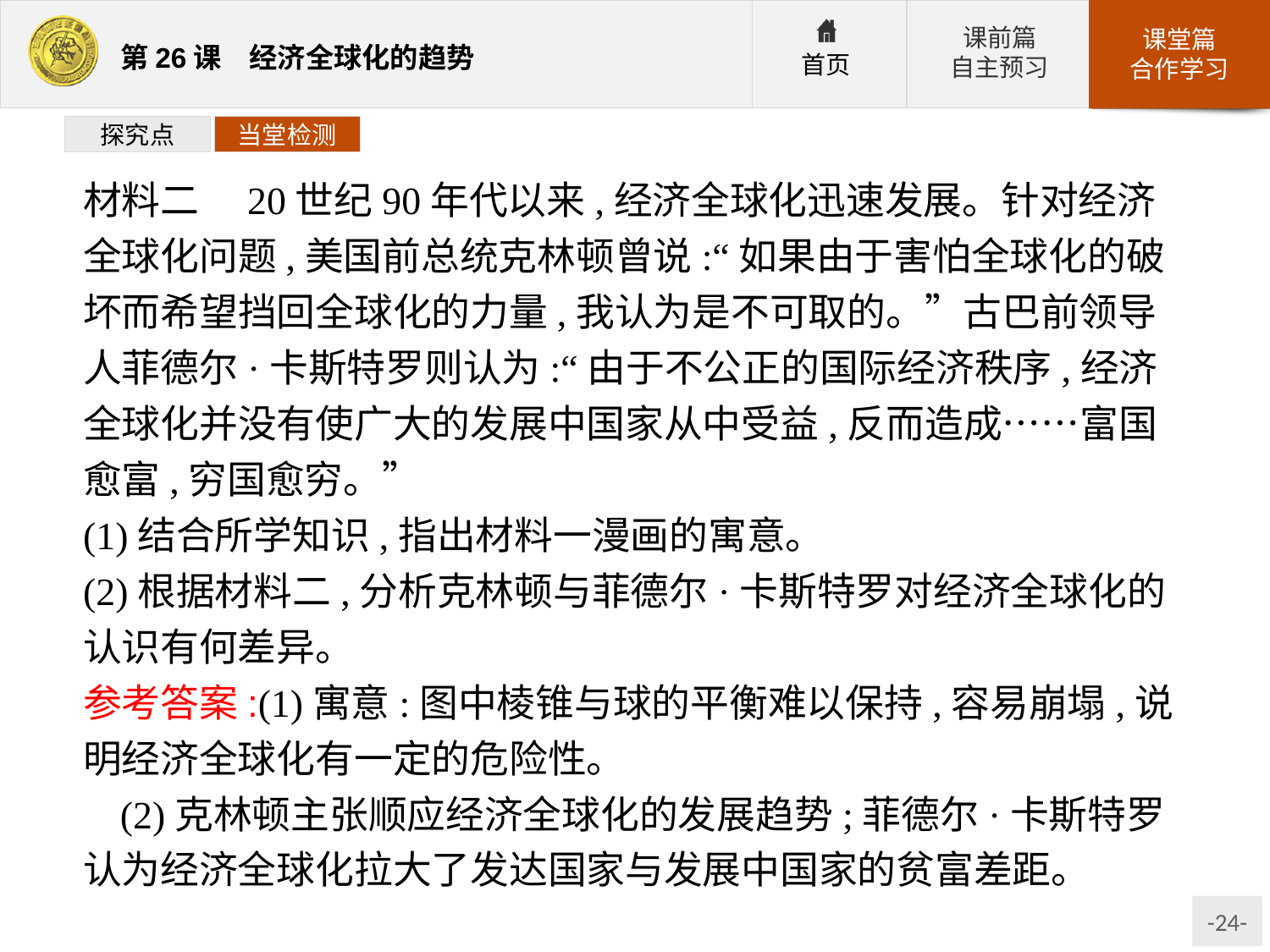

探究点
当堂检测
材料二　20世纪90年代以来,经济全球化迅速发展。针对经济全球化问题,美国前总统克林顿曾说:“如果由于害怕全球化的破坏而希望挡回全球化的力量,我认为是不可取的。”古巴前领导人菲德尔·卡斯特罗则认为:“由于不公正的国际经济秩序,经济全球化并没有使广大的发展中国家从中受益,反而造成……富国愈富,穷国愈穷。”
(1)结合所学知识,指出材料一漫画的寓意。
(2)根据材料二,分析克林顿与菲德尔·卡斯特罗对经济全球化的认识有何差异。
参考答案:(1)寓意:图中棱锥与球的平衡难以保持,容易崩塌,说明经济全球化有一定的危险性。
(2)克林顿主张顺应经济全球化的发展趋势;菲德尔·卡斯特罗认为经济全球化拉大了发达国家与发展中国家的贫富差距。